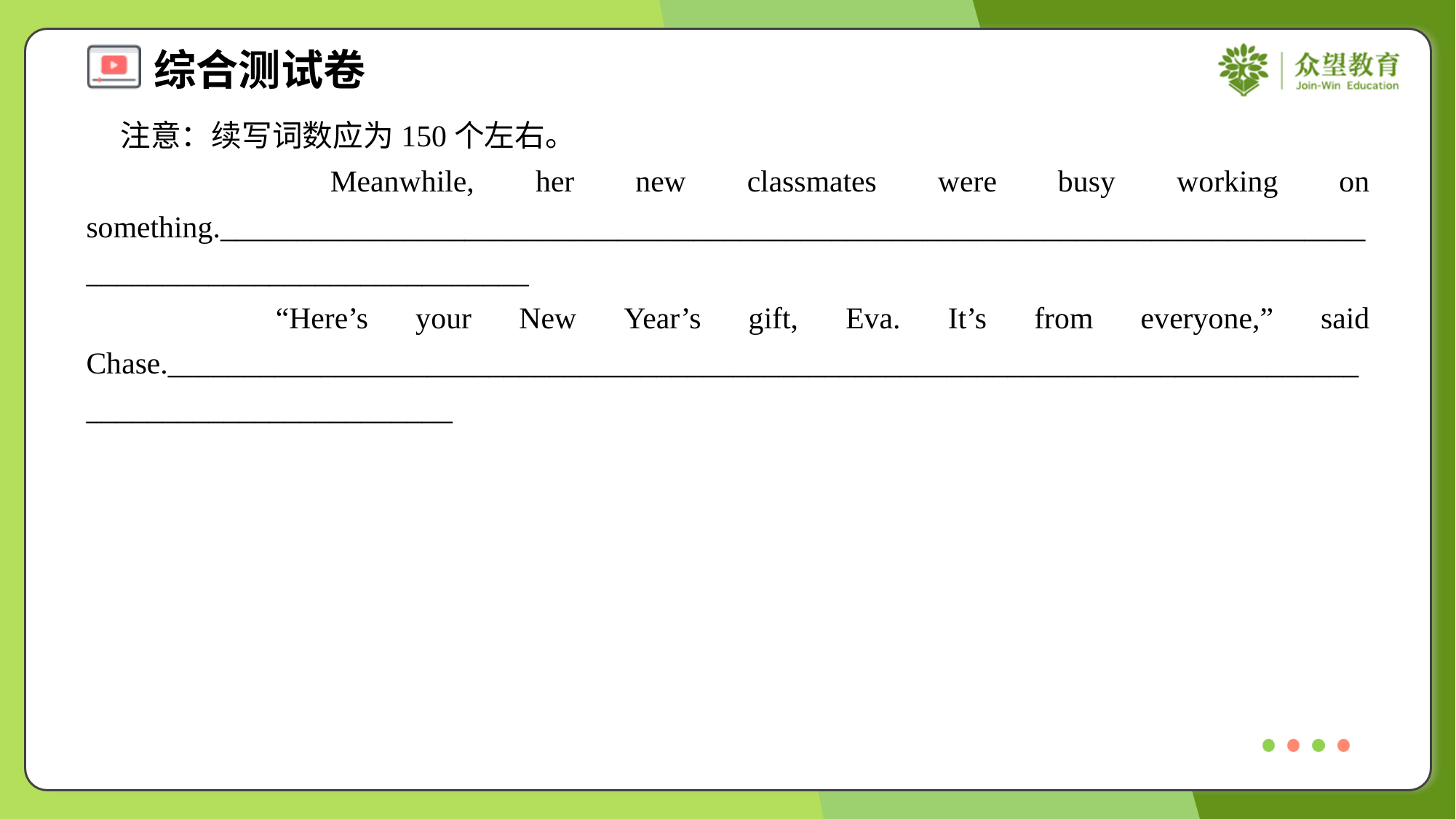

注意：续写词数应为150个左右。
    Meanwhile, her new classmates were busy working on something.________________________________________________________________________________________________________
    “Here’s your New Year’s gift, Eva. It’s from everyone,” said Chase.______________________________________________________________________________________________________